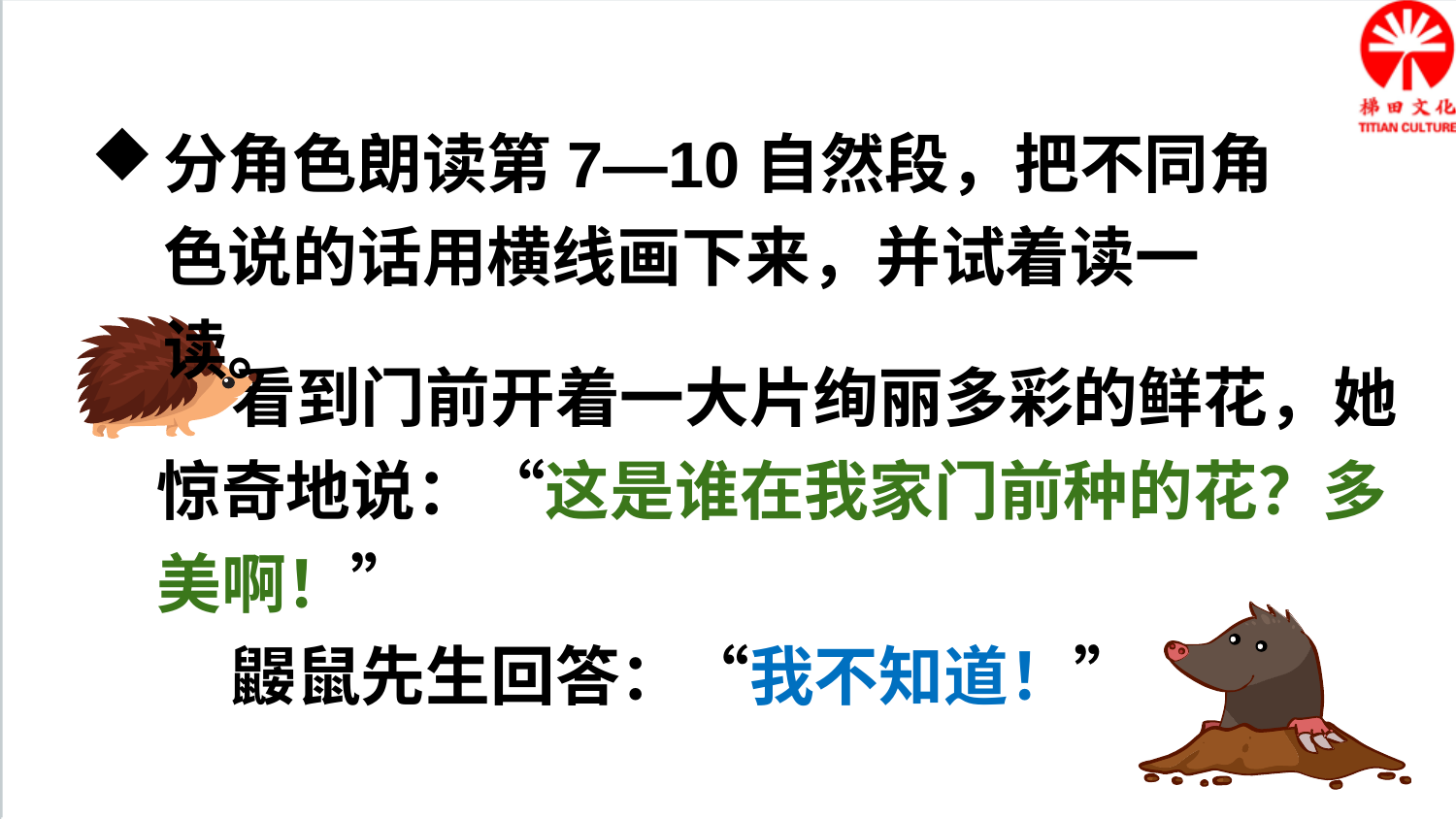

分角色朗读第7—10自然段，把不同角色说的话用横线画下来，并试着读一读。

    看到门前开着一大片绚丽多彩的鲜花，她惊奇地说：“这是谁在我家门前种的花？多美啊！”
    鼹鼠先生回答：“我不知道！”